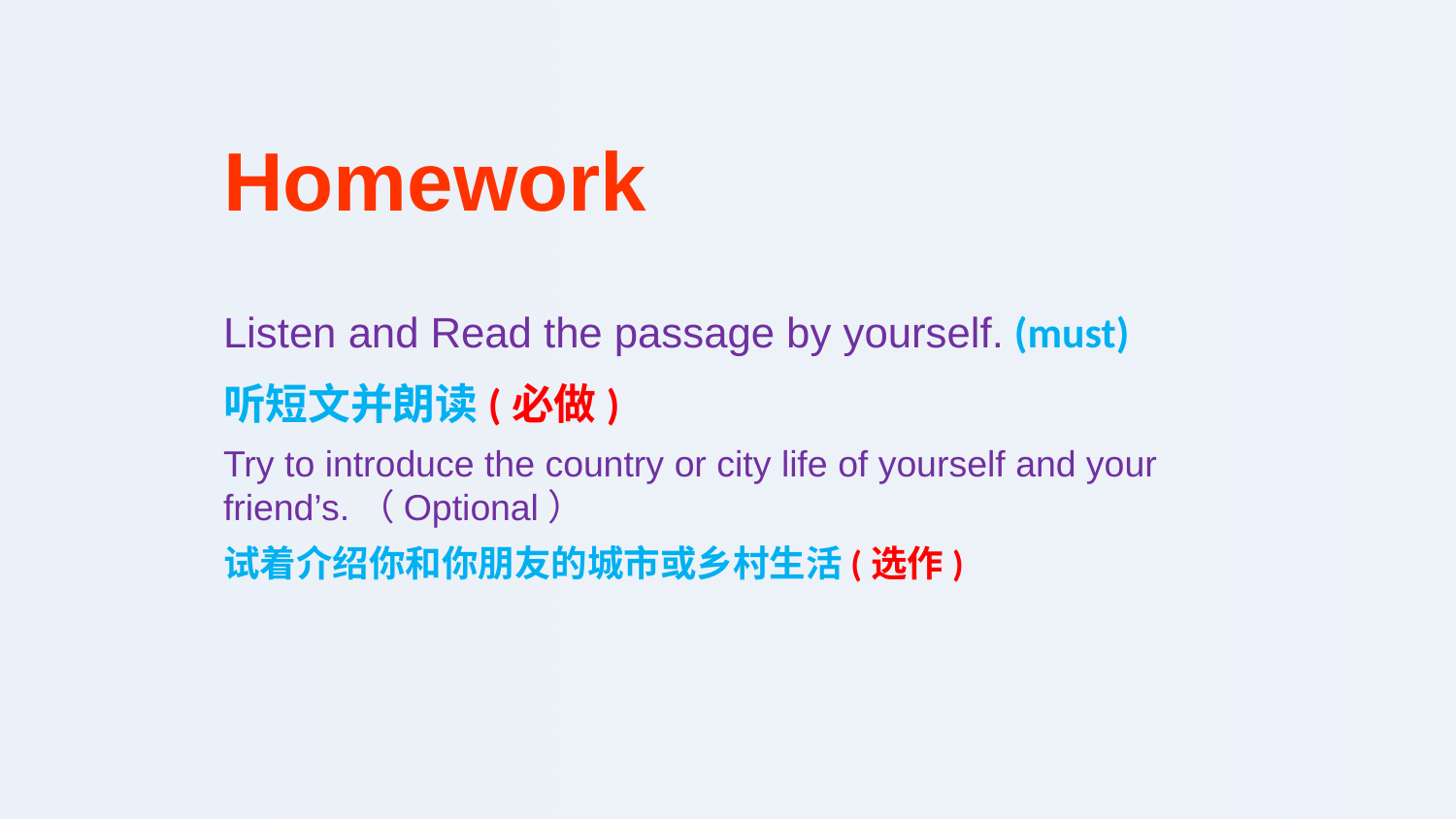

Homework
Listen and Read the passage by yourself. (must)
听短文并朗读(必做)
Try to introduce the country or city life of yourself and your friend’s.（Optional）
试着介绍你和你朋友的城市或乡村生活(选作)
23